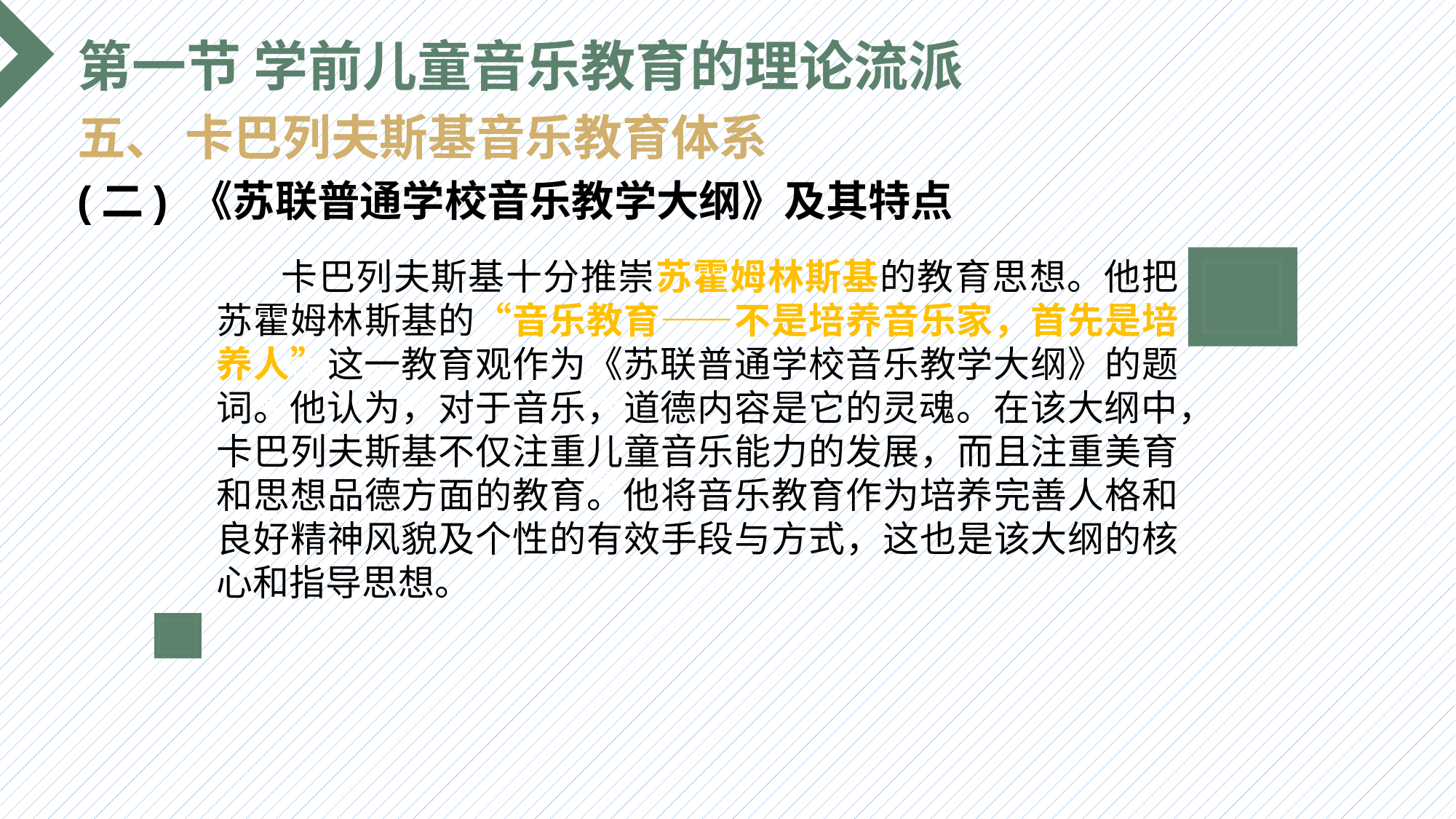

第一节 学前儿童音乐教育的理论流派
五、 卡巴列夫斯基音乐教育体系
(二) 《苏联普通学校音乐教学大纲》及其特点

      卡巴列夫斯基十分推崇苏霍姆林斯基的教育思想。他把苏霍姆林斯基的“音乐教育——不是培养音乐家，首先是培养人”这一教育观作为《苏联普通学校音乐教学大纲》的题词。他认为，对于音乐，道德内容是它的灵魂。在该大纲中，卡巴列夫斯基不仅注重儿童音乐能力的发展，而且注重美育和思想品德方面的教育。他将音乐教育作为培养完善人格和良好精神风貌及个性的有效手段与方式，这也是该大纲的核心和指导思想。

选题背景
输入您的内容，请简要说明，言简意赅即可输入您的内容，请简要说明，言简意赅即可输入您的内容，请简要说明，言简意赅即可输入您的内容，请简要说明，言简意赅即可